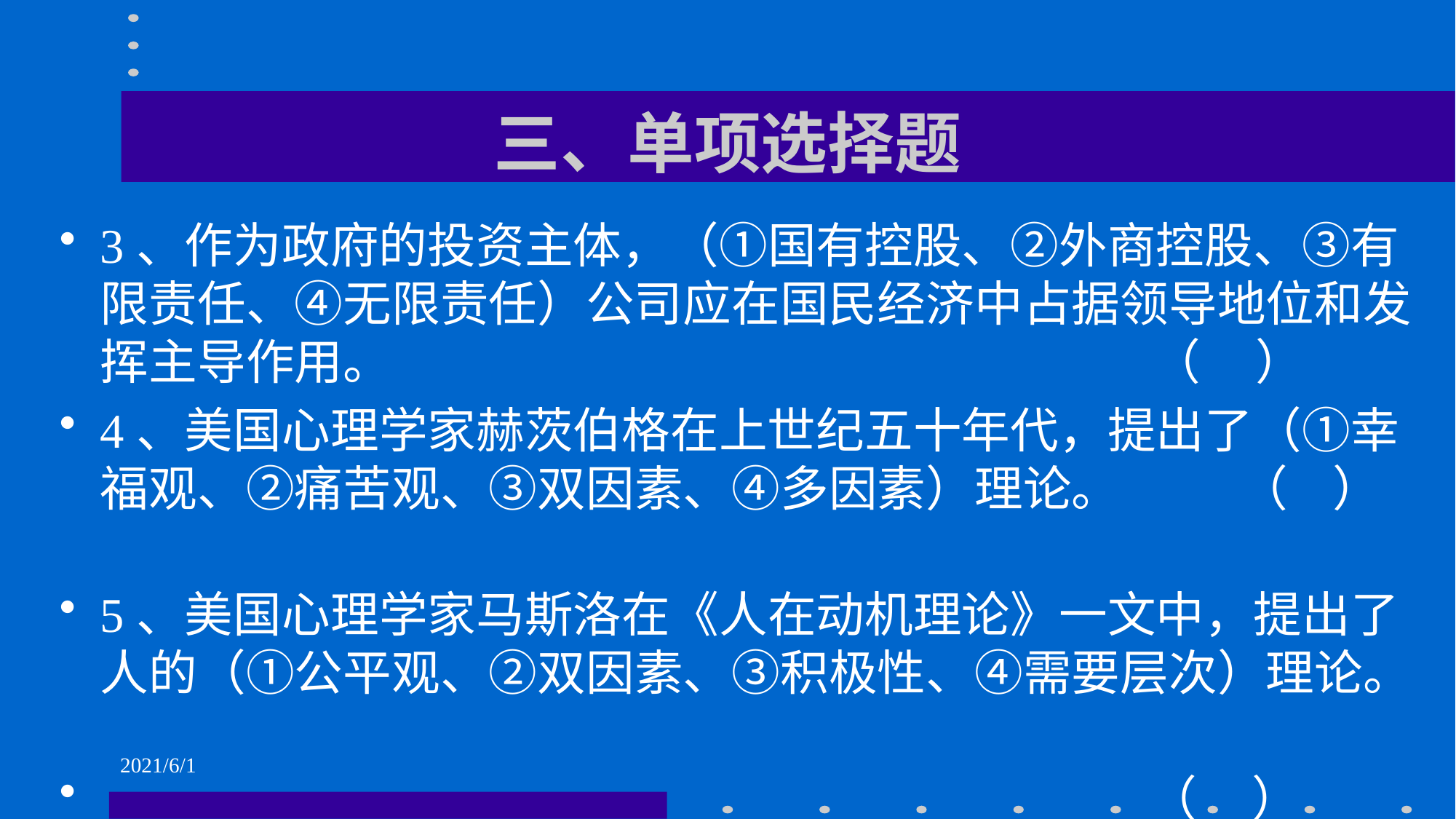

# 三、单项选择题
3、作为政府的投资主体，（①国有控股、②外商控股、③有限责任、④无限责任）公司应在国民经济中占据领导地位和发挥主导作用。                                                                      （     ）
4、美国心理学家赫茨伯格在上世纪五十年代，提出了（①幸福观、②痛苦观、③双因素、④多因素）理论。           （    ）
5、美国心理学家马斯洛在《人在动机理论》一文中，提出了人的（①公平观、②双因素、③积极性、④需要层次）理论。
                                                                                               （     ）
2021/6/1